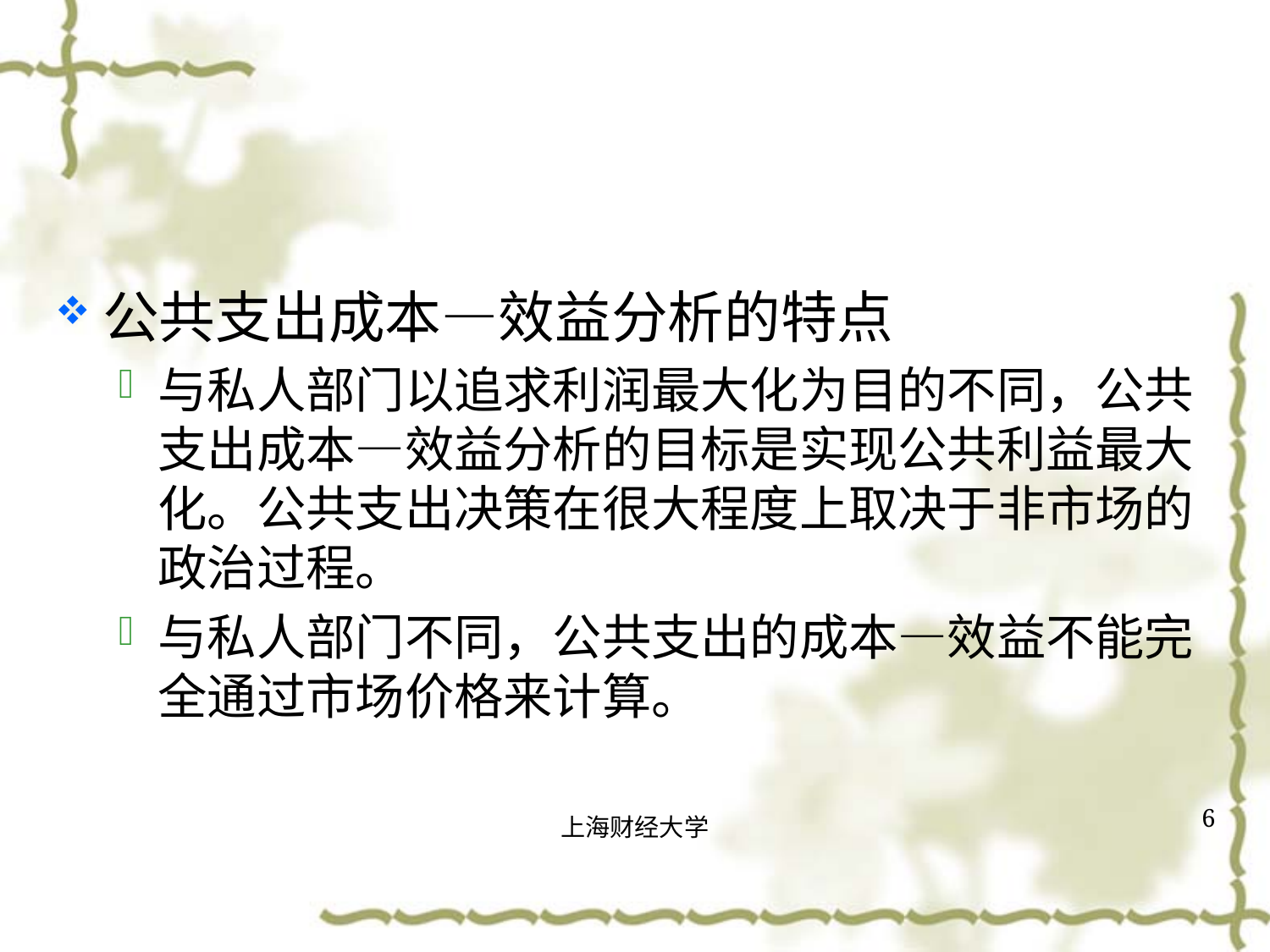

#
公共支出成本—效益分析的特点
与私人部门以追求利润最大化为目的不同，公共支出成本—效益分析的目标是实现公共利益最大化。公共支出决策在很大程度上取决于非市场的政治过程。
与私人部门不同，公共支出的成本—效益不能完全通过市场价格来计算。
6
上海财经大学